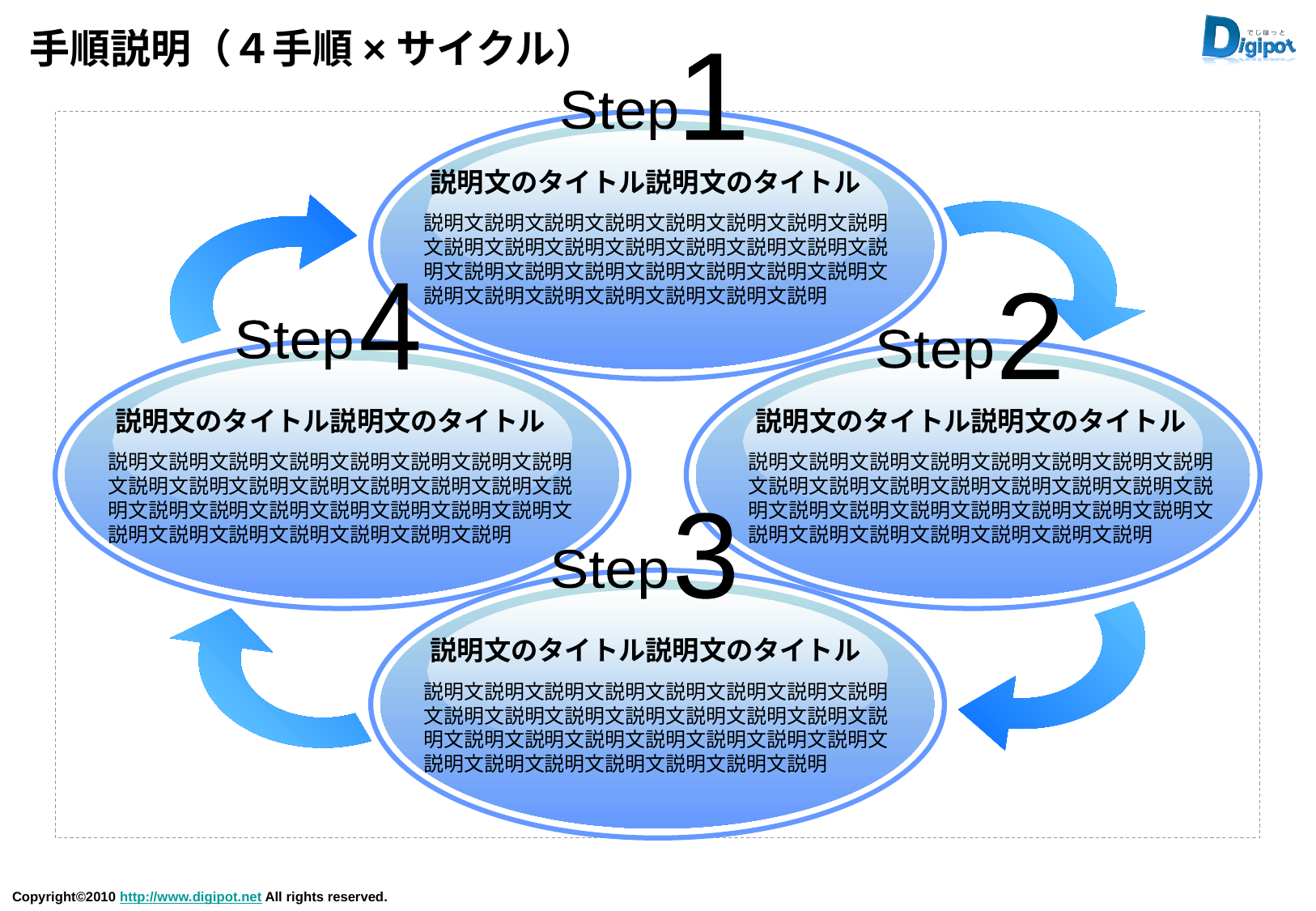

# 手順説明（４手順×サイクル）
1
Step

説明文のタイトル説明文のタイトル

説明文説明文説明文説明文説明文説明文説明文説明文説明文説明文説明文説明文説明文説明文説明文説明文説明文説明文説明文説明文説明文説明文説明文説明文説明文説明文説明文説明文説明文説明

4
2
Step
Step

説明文のタイトル説明文のタイトル
説明文のタイトル説明文のタイトル
説明文説明文説明文説明文説明文説明文説明文説明文説明文説明文説明文説明文説明文説明文説明文説明文説明文説明文説明文説明文説明文説明文説明文説明文説明文説明文説明文説明文説明文説明
説明文説明文説明文説明文説明文説明文説明文説明文説明文説明文説明文説明文説明文説明文説明文説明文説明文説明文説明文説明文説明文説明文説明文説明文説明文説明文説明文説明文説明文説明
3
Step

説明文のタイトル説明文のタイトル
説明文説明文説明文説明文説明文説明文説明文説明文説明文説明文説明文説明文説明文説明文説明文説明文説明文説明文説明文説明文説明文説明文説明文説明文説明文説明文説明文説明文説明文説明